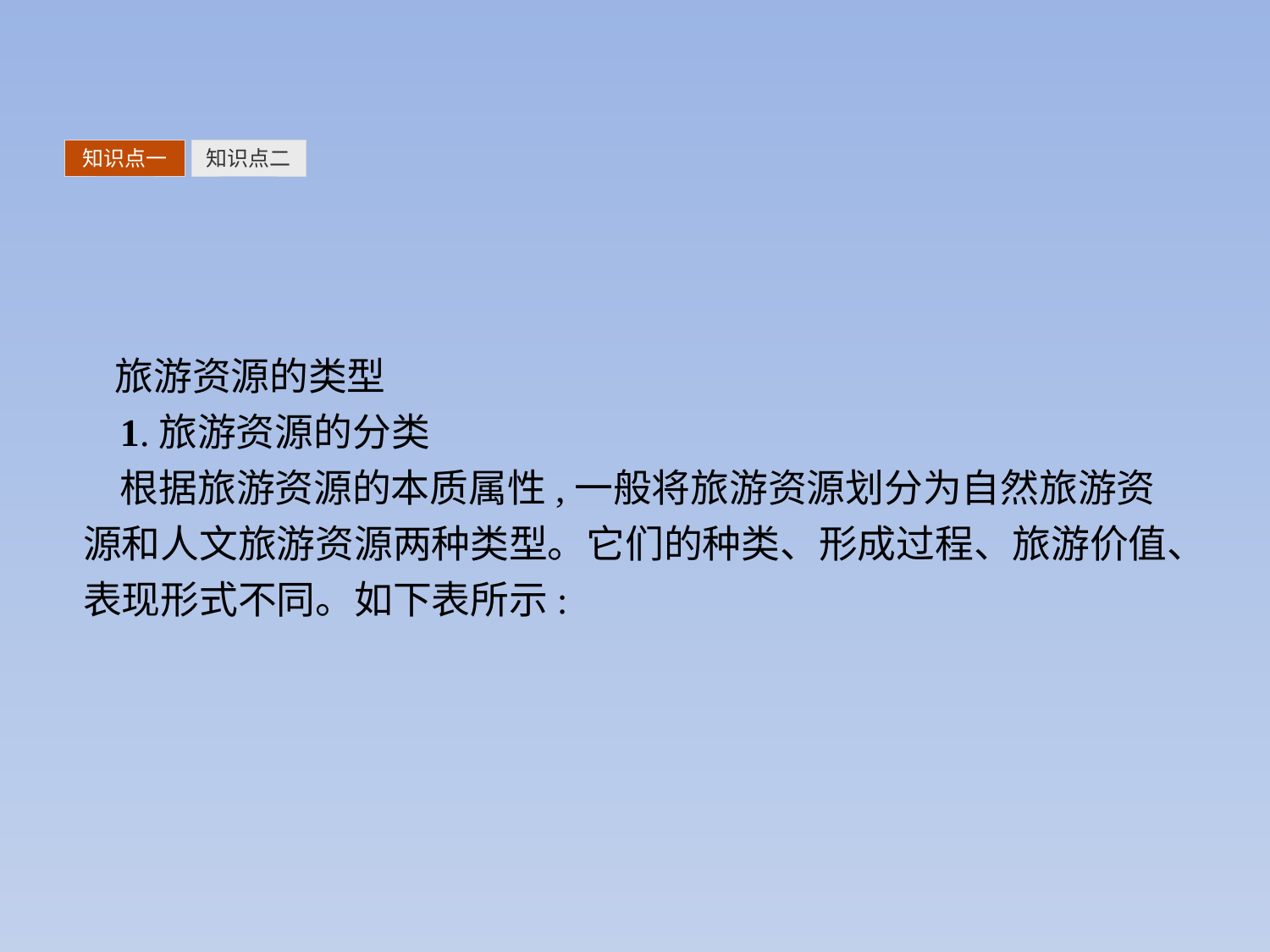

知识点一
知识点二
旅游资源的类型
1.旅游资源的分类
根据旅游资源的本质属性,一般将旅游资源划分为自然旅游资源和人文旅游资源两种类型。它们的种类、形成过程、旅游价值、表现形式不同。如下表所示: